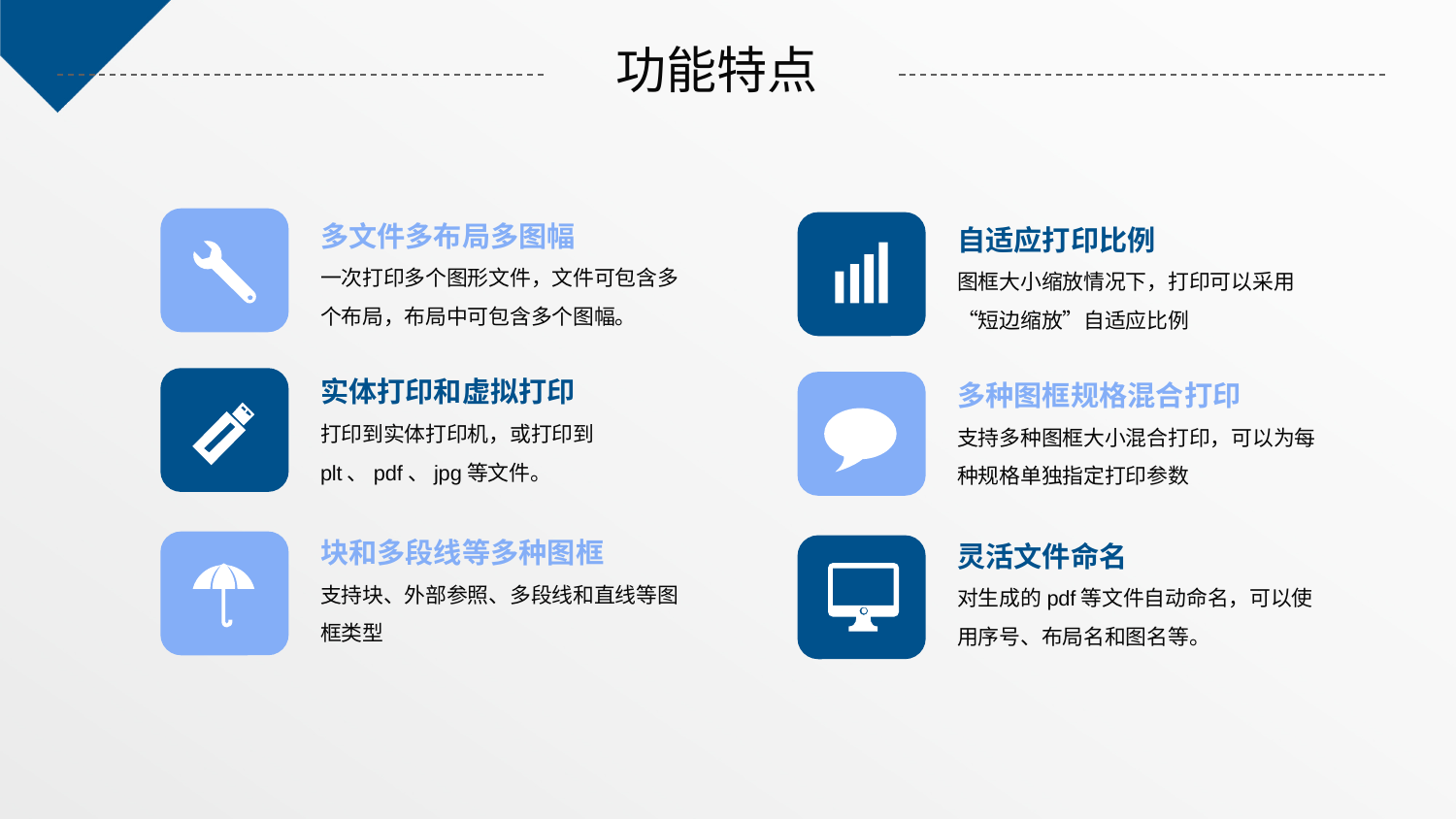

功能特点
多文件多布局多图幅
一次打印多个图形文件，文件可包含多个布局，布局中可包含多个图幅。
自适应打印比例
图框大小缩放情况下，打印可以采用“短边缩放”自适应比例

实体打印和虚拟打印
打印到实体打印机，或打印到plt、pdf、jpg等文件。
多种图框规格混合打印
支持多种图框大小混合打印，可以为每种规格单独指定打印参数

块和多段线等多种图框
支持块、外部参照、多段线和直线等图框类型
灵活文件命名
对生成的pdf等文件自动命名，可以使用序号、布局名和图名等。